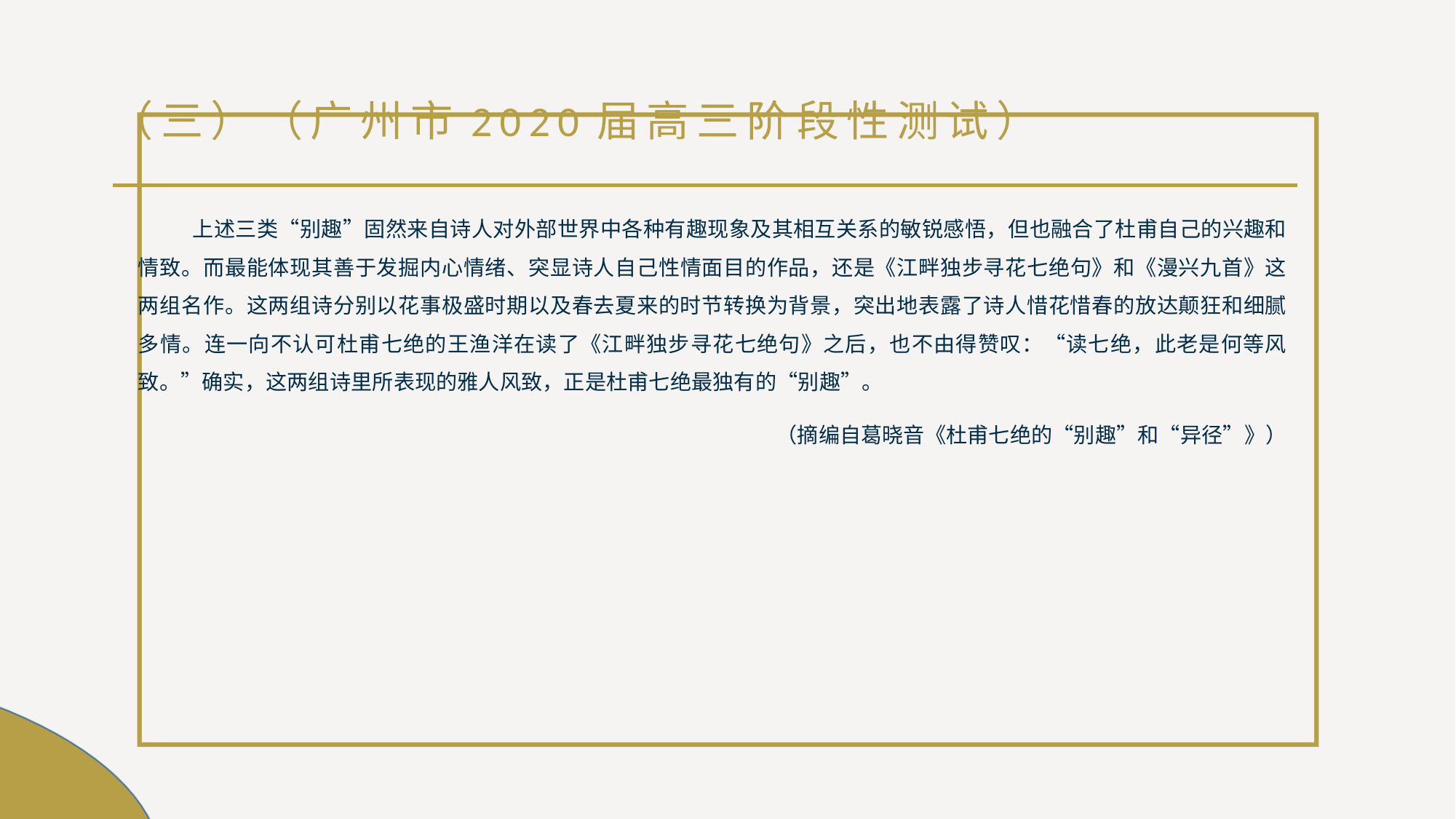

# （三）（广州市2020届高三阶段性测试）
上述三类“别趣”固然来自诗人对外部世界中各种有趣现象及其相互关系的敏锐感悟，但也融合了杜甫自己的兴趣和情致。而最能体现其善于发掘内心情绪、突显诗人自己性情面目的作品，还是《江畔独步寻花七绝句》和《漫兴九首》这两组名作。这两组诗分别以花事极盛时期以及春去夏来的时节转换为背景，突出地表露了诗人惜花惜春的放达颠狂和细腻多情。连一向不认可杜甫七绝的王渔洋在读了《江畔独步寻花七绝句》之后，也不由得赞叹：“读七绝，此老是何等风致。”确实，这两组诗里所表现的雅人风致，正是杜甫七绝最独有的“别趣”。
（摘编自葛晓音《杜甫七绝的“别趣”和“异径”》）